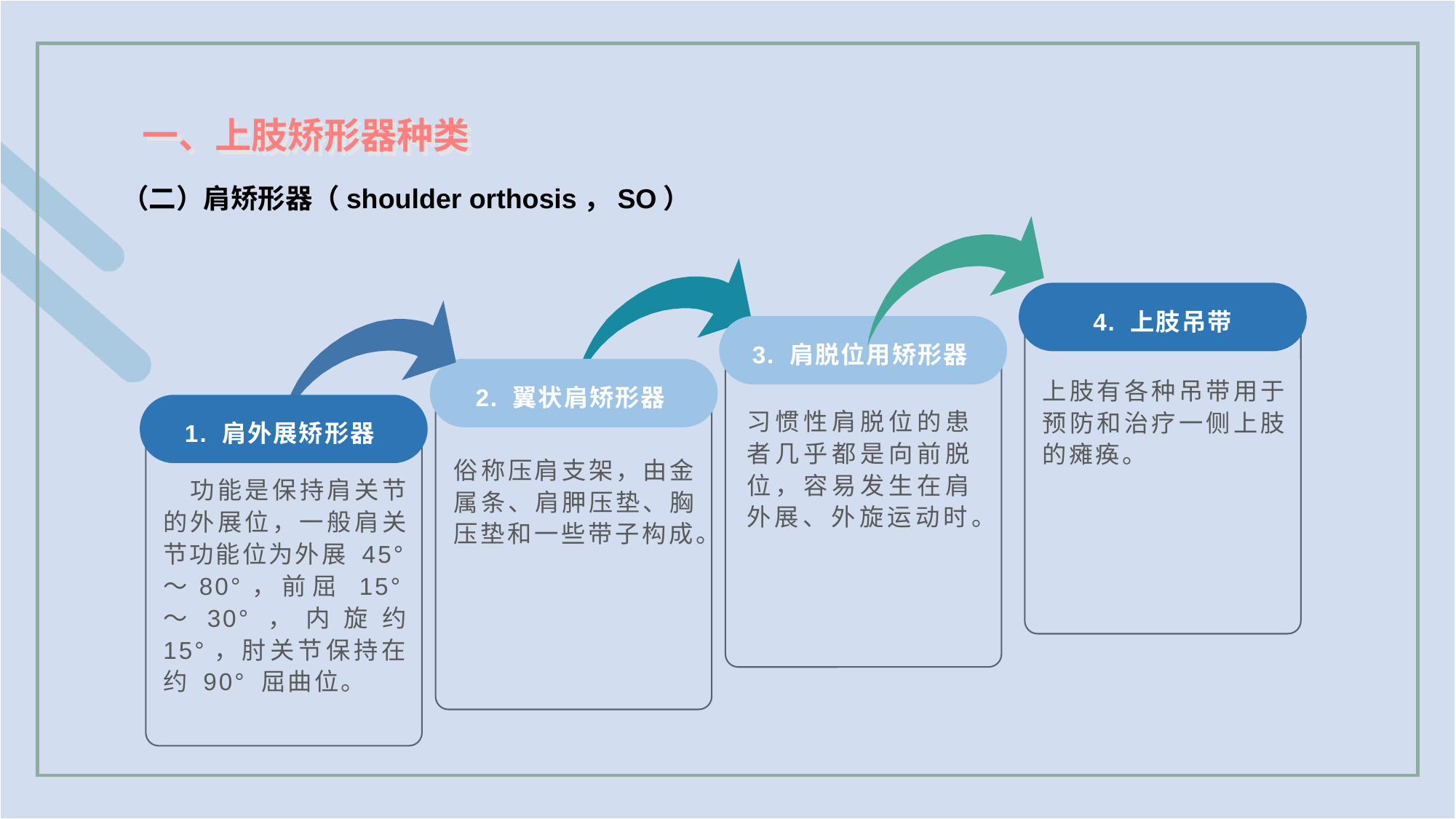

一、上肢矫形器种类
（二）肩矫形器（shoulder orthosis，SO）

4. 上肢吊带

3. 肩脱位用矫形器

2. 翼状肩矫形器
上肢有各种吊带用于预防和治疗一侧上肢的瘫痪。

习惯性肩脱位的患者几乎都是向前脱位，容易发生在肩外展、外旋运动时。
1. 肩外展矫形器

俗称压肩支架，由金属条、肩胛压垫、胸压垫和一些带子构成。
　功能是保持肩关节的外展位，一般肩关节功能位为外展 45°～80°，前屈 15°～30°，内旋约 15°，肘关节保持在约 90° 屈曲位。